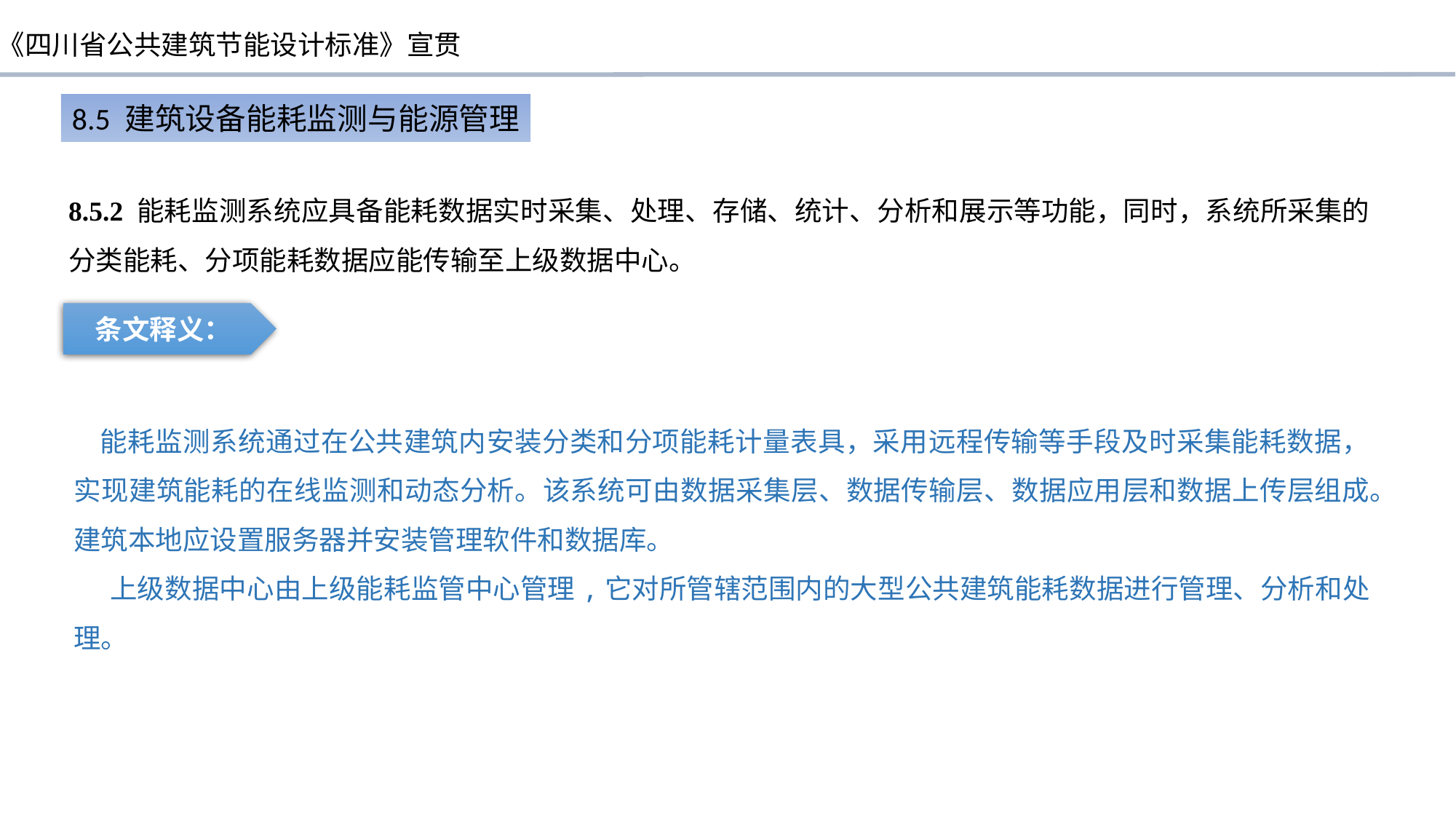

8.5 建筑设备能耗监测与能源管理
8.5.2 能耗监测系统应具备能耗数据实时采集、处理、存储、统计、分析和展示等功能，同时，系统所采集的分类能耗、分项能耗数据应能传输至上级数据中心。
条文释义：
   能耗监测系统通过在公共建筑内安装分类和分项能耗计量表具，采用远程传输等手段及时采集能耗数据，实现建筑能耗的在线监测和动态分析。该系统可由数据采集层、数据传输层、数据应用层和数据上传层组成。建筑本地应设置服务器并安装管理软件和数据库。
上级数据中心由上级能耗监管中心管理,它对所管辖范围内的大型公共建筑能耗数据进行管理、分析和处理。